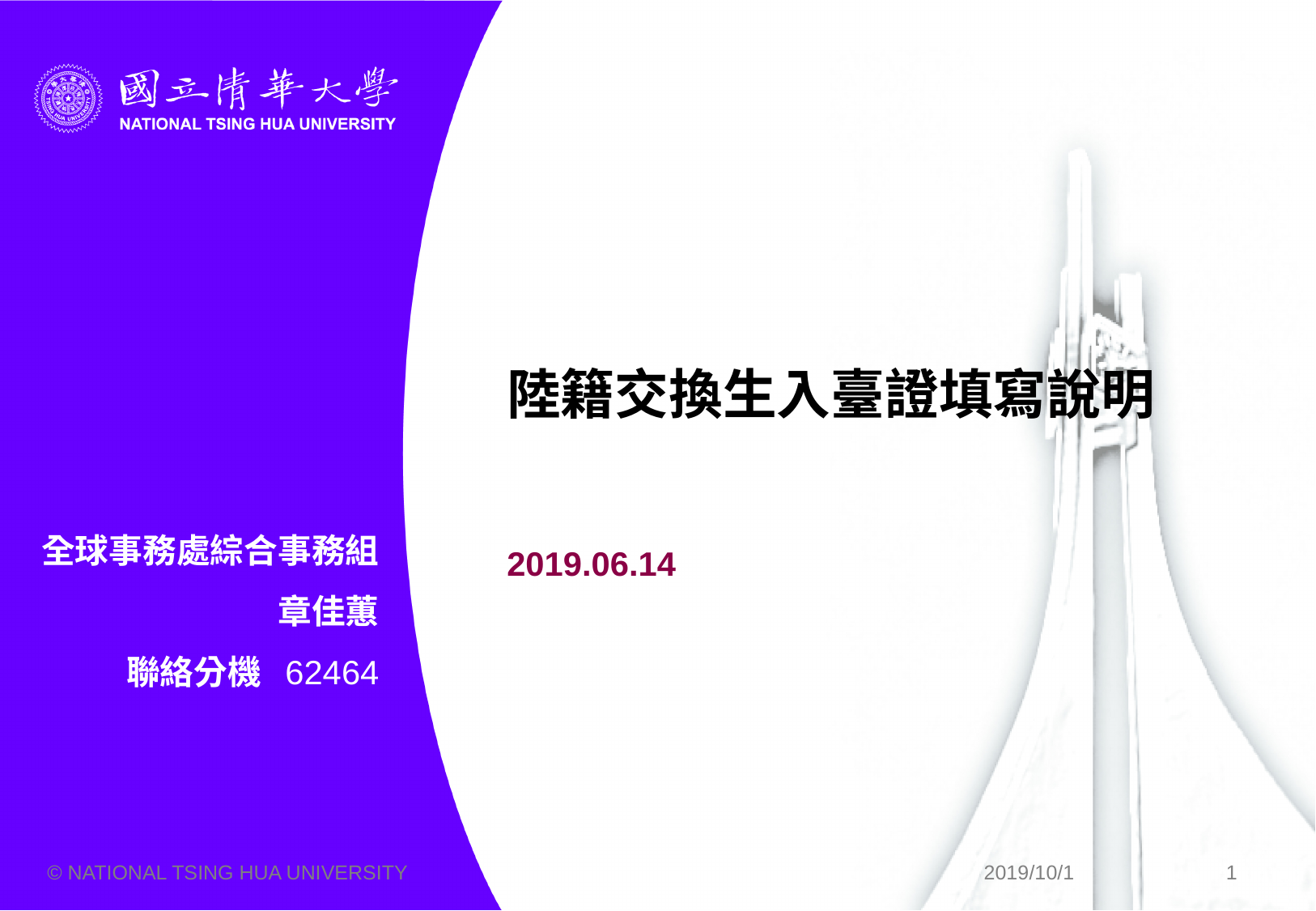

# 陸籍交換生入臺證填寫說明 2019.06.14
全球事務處綜合事務組
  章佳蕙
聯絡分機  62464
© NATIONAL TSING HUA UNIVERSITY
2019/10/1
1